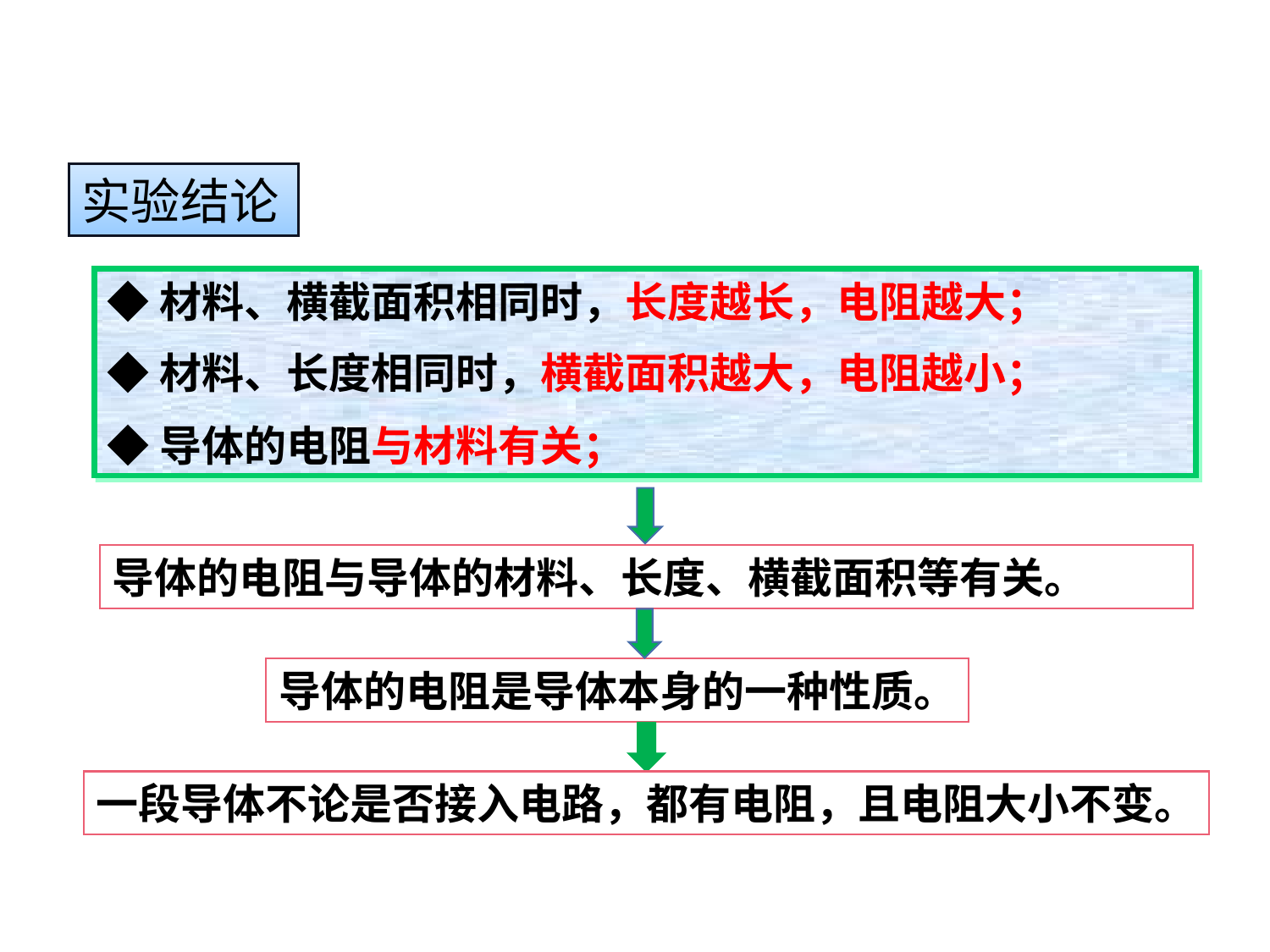

实验结论
◆材料、横截面积相同时，长度越长，电阻越大；
◆材料、长度相同时，横截面积越大，电阻越小；
◆导体的电阻与材料有关；

导体的电阻与导体的材料、长度、横截面积等有关。

导体的电阻是导体本身的一种性质。

一段导体不论是否接入电路，都有电阻，且电阻大小不变。